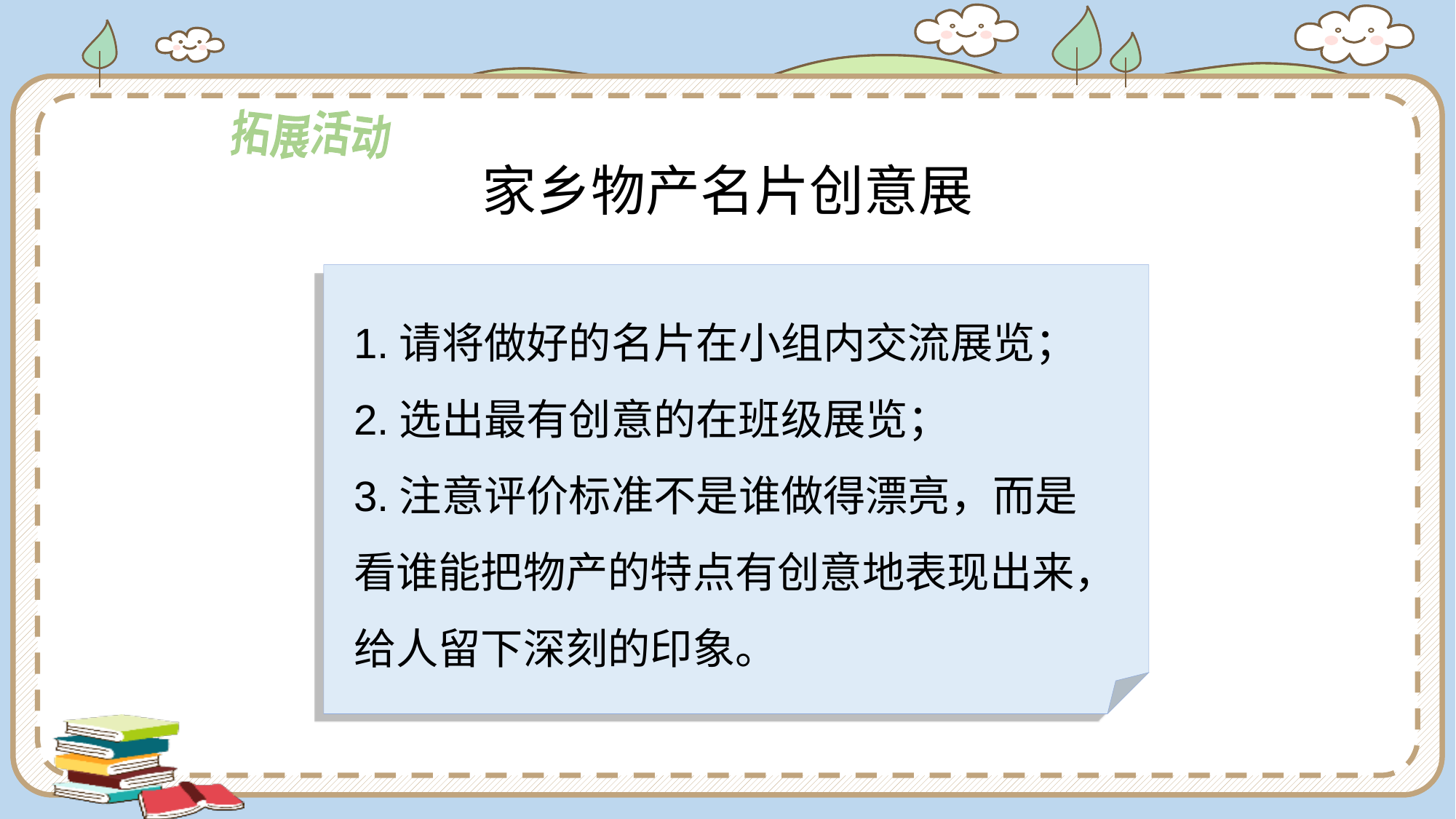

拓展活动
家乡物产名片创意展
1.请将做好的名片在小组内交流展览；
2.选出最有创意的在班级展览；
3.注意评价标准不是谁做得漂亮，而是看谁能把物产的特点有创意地表现出来，给人留下深刻的印象。